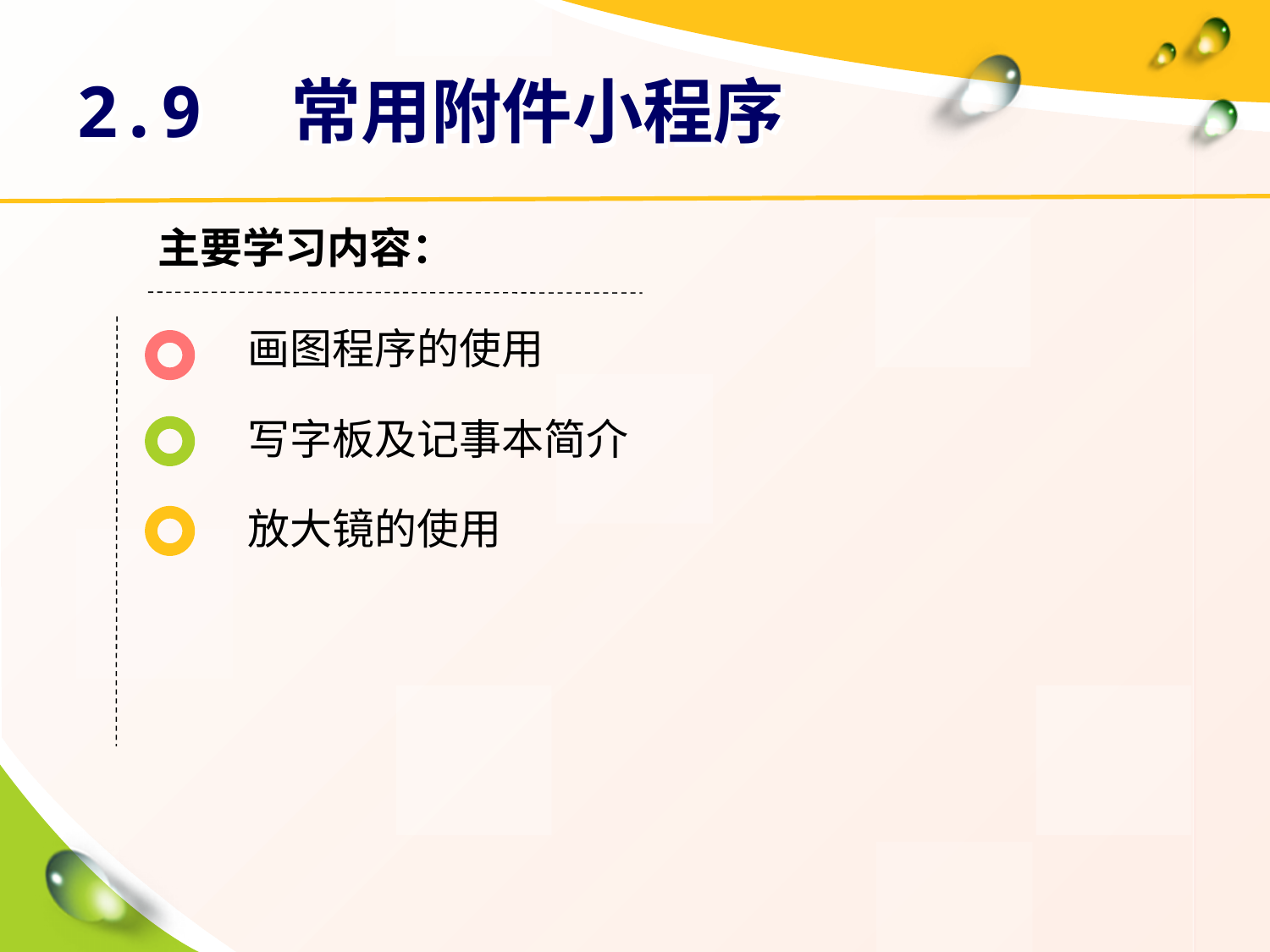

# 2.9　常用附件小程序

主要学习内容：
画图程序的使用

写字板及记事本简介

放大镜的使用